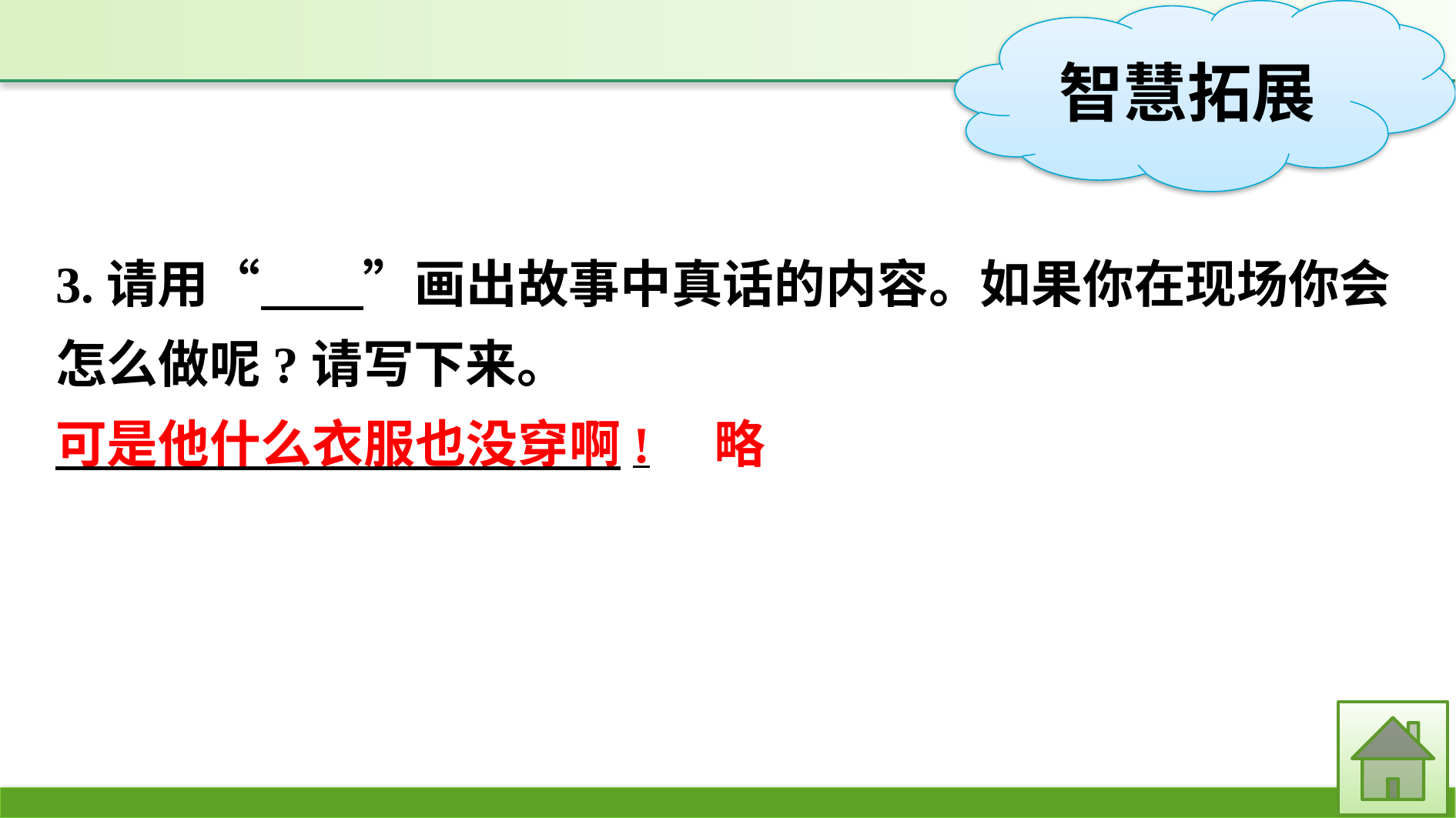

3.请用“　　”画出故事中真话的内容。如果你在现场你会怎么做呢?请写下来。
可是他什么衣服也没穿啊!　略